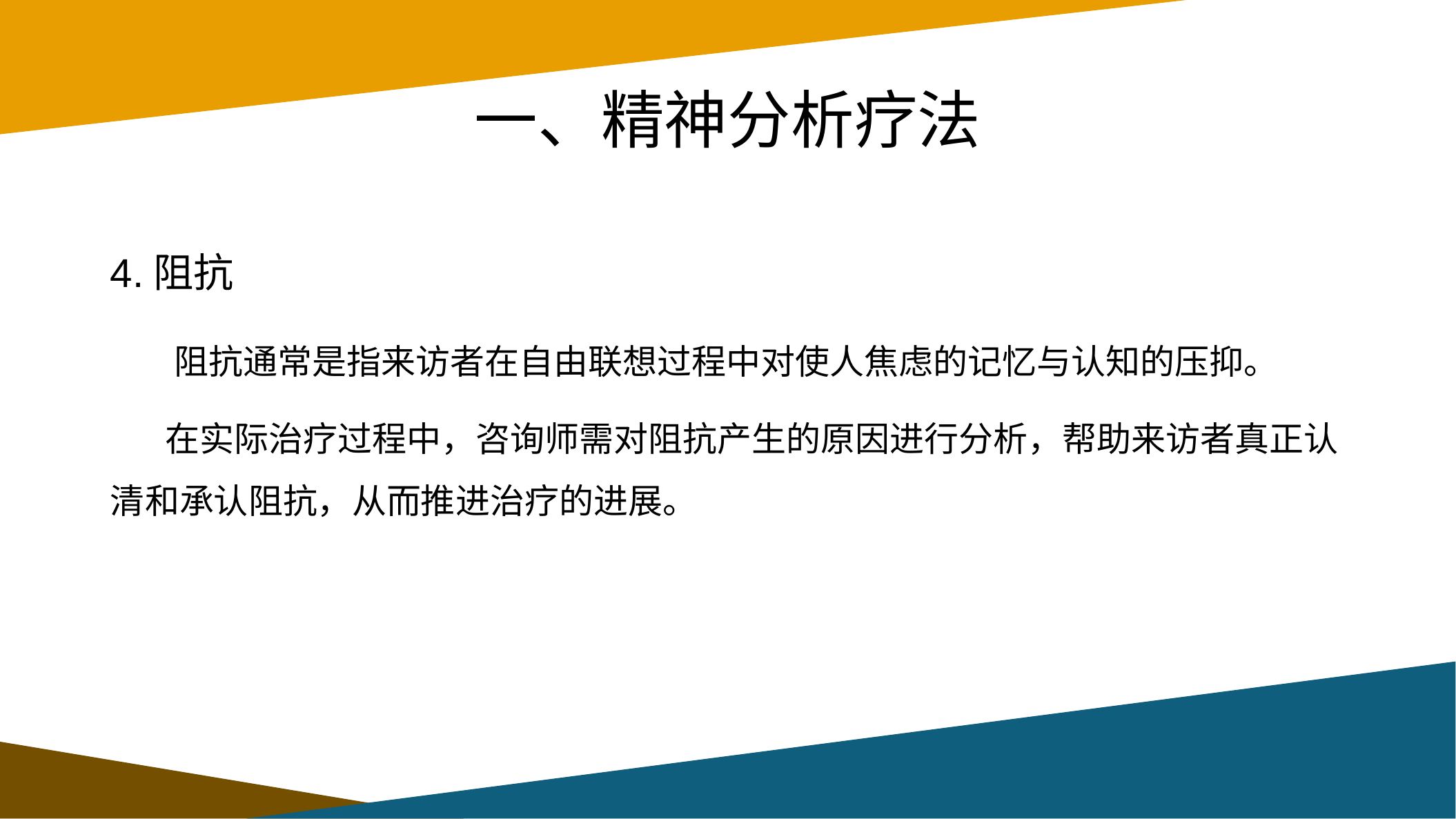

# 一、精神分析疗法
4.阻抗
      阻抗通常是指来访者在自由联想过程中对使人焦虑的记忆与认知的压抑。
      在实际治疗过程中，咨询师需对阻抗产生的原因进行分析，帮助来访者真正认清和承认阻抗，从而推进治疗的进展。